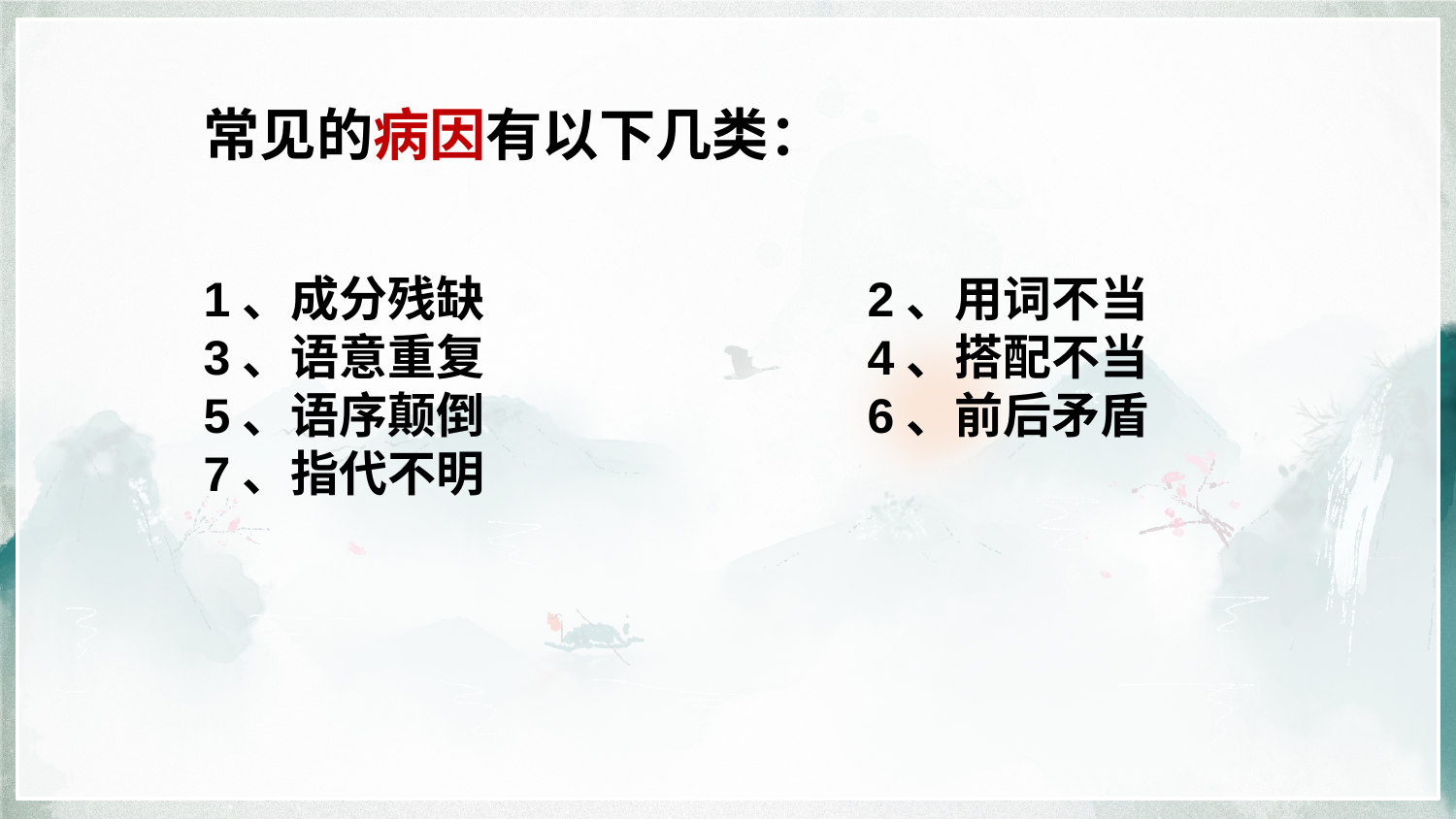

常见的病因有以下几类：

1、成分残缺                                  2、用词不当
3、语意重复                                  4、搭配不当
5、语序颠倒                                  6、前后矛盾
7、指代不明